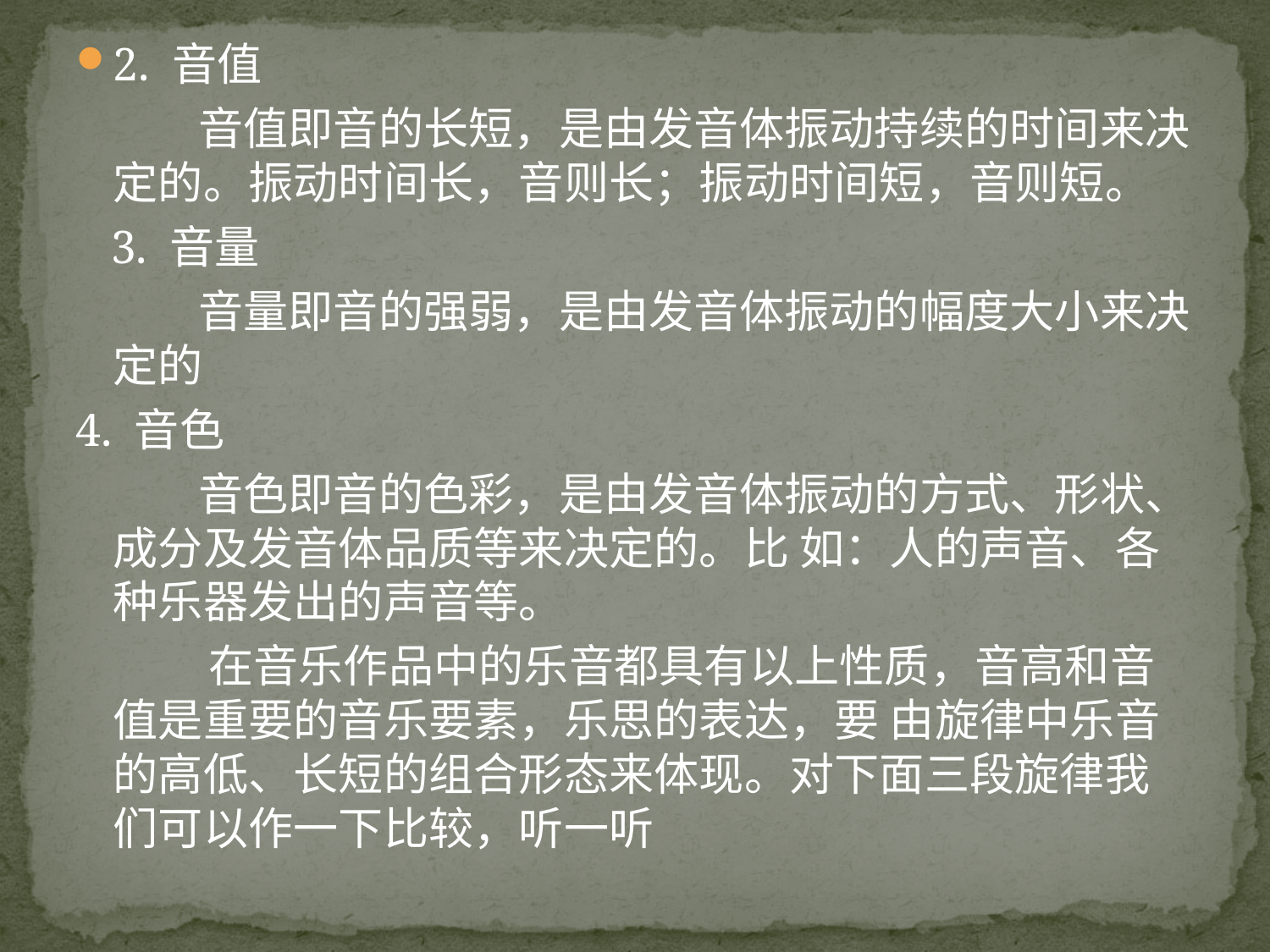

2. 音值
           音值即音的长短，是由发音体振动持续的时间来决定的。振动时间长，音则长；振动时间短，音则短。
   3. 音量
           音量即音的强弱，是由发音体振动的幅度大小来决定的
4. 音色
           音色即音的色彩，是由发音体振动的方式、形状、成分及发音体品质等来决定的。比 如：人的声音、各种乐器发出的声音等。
            在音乐作品中的乐音都具有以上性质，音高和音值是重要的音乐要素，乐思的表达，要 由旋律中乐音的高低、长短的组合形态来体现。对下面三段旋律我们可以作一下比较，听一听